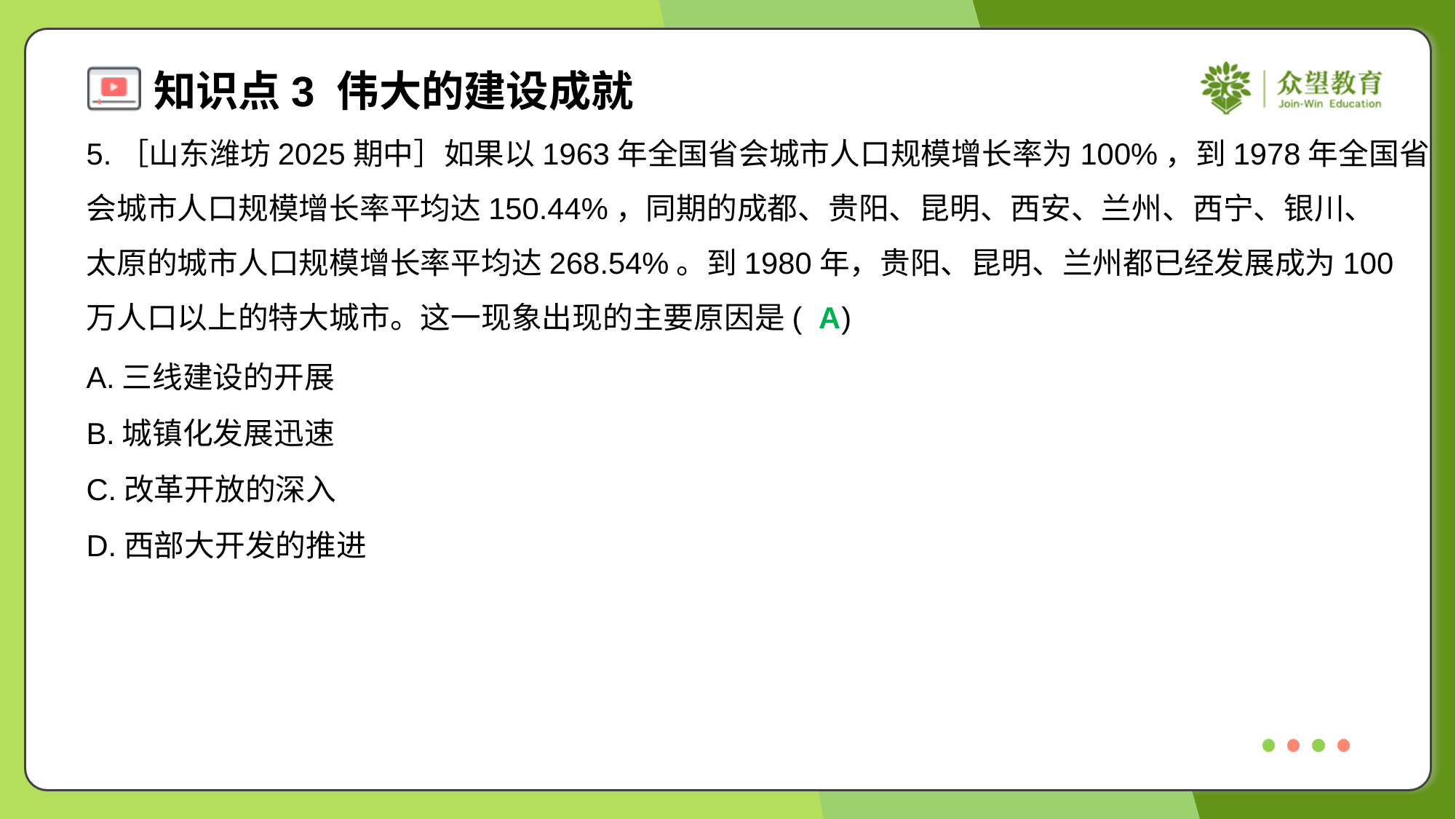

5.［山东潍坊2025期中］如果以1963年全国省会城市人口规模增长率为100%，到1978年全国省
会城市人口规模增长率平均达150.44%，同期的成都、贵阳、昆明、西安、兰州、西宁、银川、
太原的城市人口规模增长率平均达268.54%。到1980年，贵阳、昆明、兰州都已经发展成为100
万人口以上的特大城市。这一现象出现的主要原因是(     )
A
A.三线建设的开展
B.城镇化发展迅速
C.改革开放的深入
D.西部大开发的推进